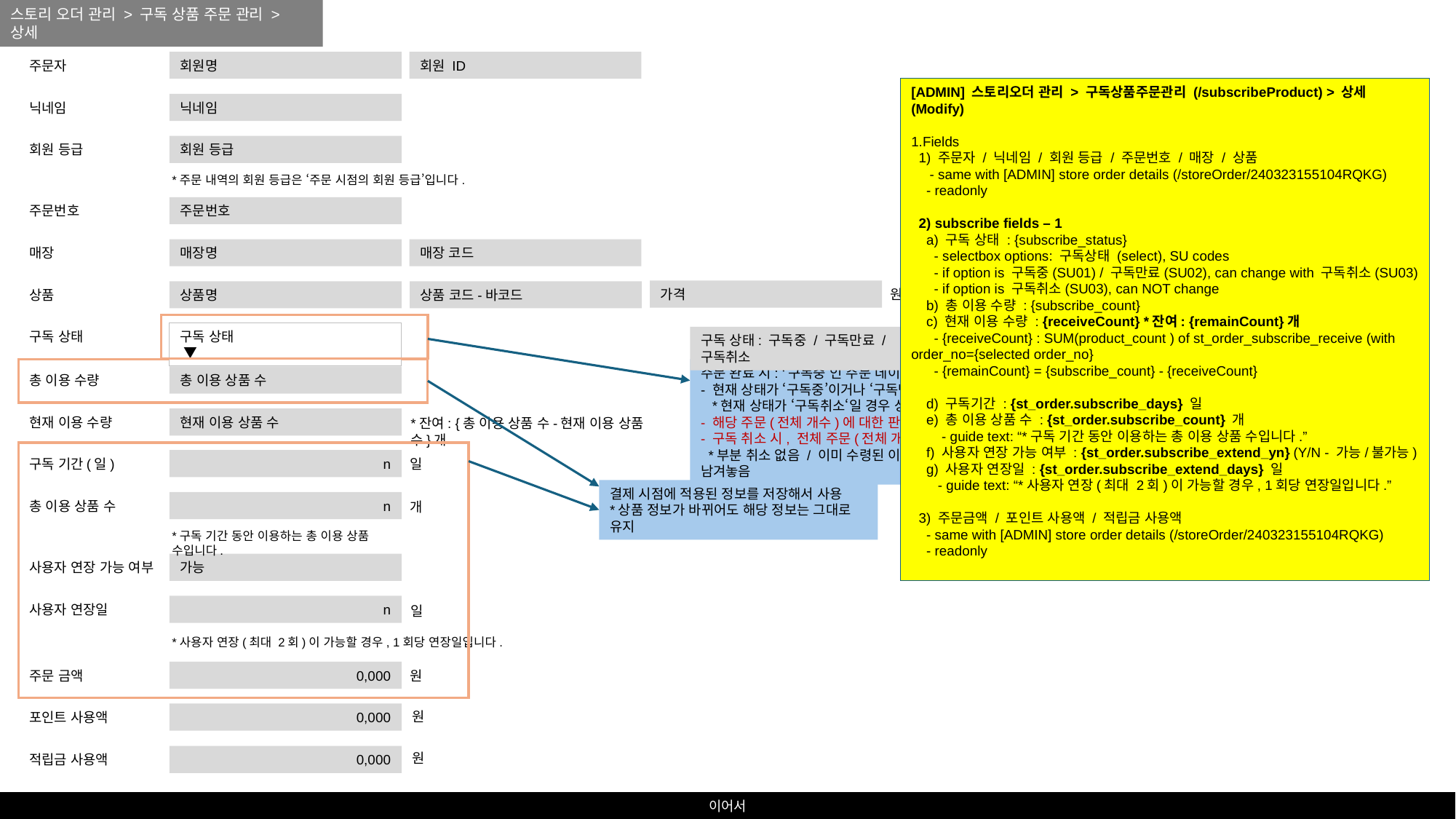

스토리 오더 관리 > 구독 상품 주문 관리 > 상세
회원명
회원 ID
주문자
[ADMIN] 스토리오더 관리 > 구독상품주문관리 (/subscribeProduct) > 상세 (Modify)

1.Fields
  1) 주문자 / 닉네임 / 회원 등급 / 주문번호 / 매장 / 상품
    - same with [ADMIN] store order details (/storeOrder/240323155104RQKG)
    - readonly

  2) subscribe fields – 1
    a) 구독 상태 : {subscribe_status}
      - selectbox options: 구독상태 (select), SU codes
      - if option is 구독중(SU01) / 구독만료(SU02), can change with 구독취소(SU03)
      - if option is 구독취소(SU03), can NOT change
    b) 총 이용 수량 : {subscribe_count}
    c) 현재 이용 수량 : {receiveCount} *잔여: {remainCount}개
      - {receiveCount} : SUM(product_count ) of st_order_subscribe_receive (with order_no={selected order_no}
      - {remainCount} = {subscribe_count} - {receiveCount}

    d) 구독기간 : {st_order.subscribe_days} 일
    e) 총 이용 상품 수 : {st_order.subscribe_count} 개
        - guide text: “*구독 기간 동안 이용하는 총 이용 상품 수입니다.”
    f) 사용자 연장 가능 여부 : {st_order.subscribe_extend_yn} (Y/N - 가능/불가능)
    g) 사용자 연장일 : {st_order.subscribe_extend_days} 일
       - guide text: “*사용자 연장(최대 2회)이 가능할 경우, 1회당 연장일입니다.”

  3) 주문금액 / 포인트 사용액 / 적립금 사용액
    - same with [ADMIN] store order details (/storeOrder/240323155104RQKG)
    - readonly

닉네임
닉네임
회원 등급
회원 등급
*주문 내역의 회원 등급은 ‘주문 시점의 회원 등급’입니다.
주문번호
주문번호
매장명
매장 코드
매장
가격
원
상품명
상품 코드-바코드
상품

구독 상태                                          ▼
구독 상태
구독 상태: 구독중 / 구독만료 / 구독취소

주문 완료 시: ‘구독중’인 주문 데이터 생성
- 현재 상태가 ‘구독중’이거나 ‘구독만료’인 경우, ‘구독취소’ 선택 가능
   *현재 상태가 ‘구독취소‘일 경우 상태 변경 불가능
- 해당 주문(전체 개수)에 대한 판매 처리는 주문 생성 시점에 바로 진행
- 구독 취소 시, 전체 주문(전체 개수)에 대한 결제 취소 및 판매 처리(취소) 진행
  *부분 취소 없음 / 이미 수령된 이용 상품에 대한 내용은 DB/ADMIN 쪽에는 그대로 남겨놓음
총 이용 상품 수
총 이용 수량
현재 이용 상품 수
현재 이용 수량
*잔여: {총 이용 상품 수-현재 이용 상품 수}개

n
일
구독 기간(일)
결제 시점에 적용된 정보를 저장해서 사용
*상품 정보가 바뀌어도 해당 정보는 그대로 유지
n
총 이용 상품 수
개
*구독 기간 동안 이용하는 총 이용 상품 수입니다.
가능
사용자 연장 가능 여부
n
사용자 연장일
일
*사용자 연장(최대 2회)이 가능할 경우, 1회당 연장일입니다.
0,000
원
주문 금액
원
0,000
포인트 사용액
원
0,000
적립금 사용액
이어서